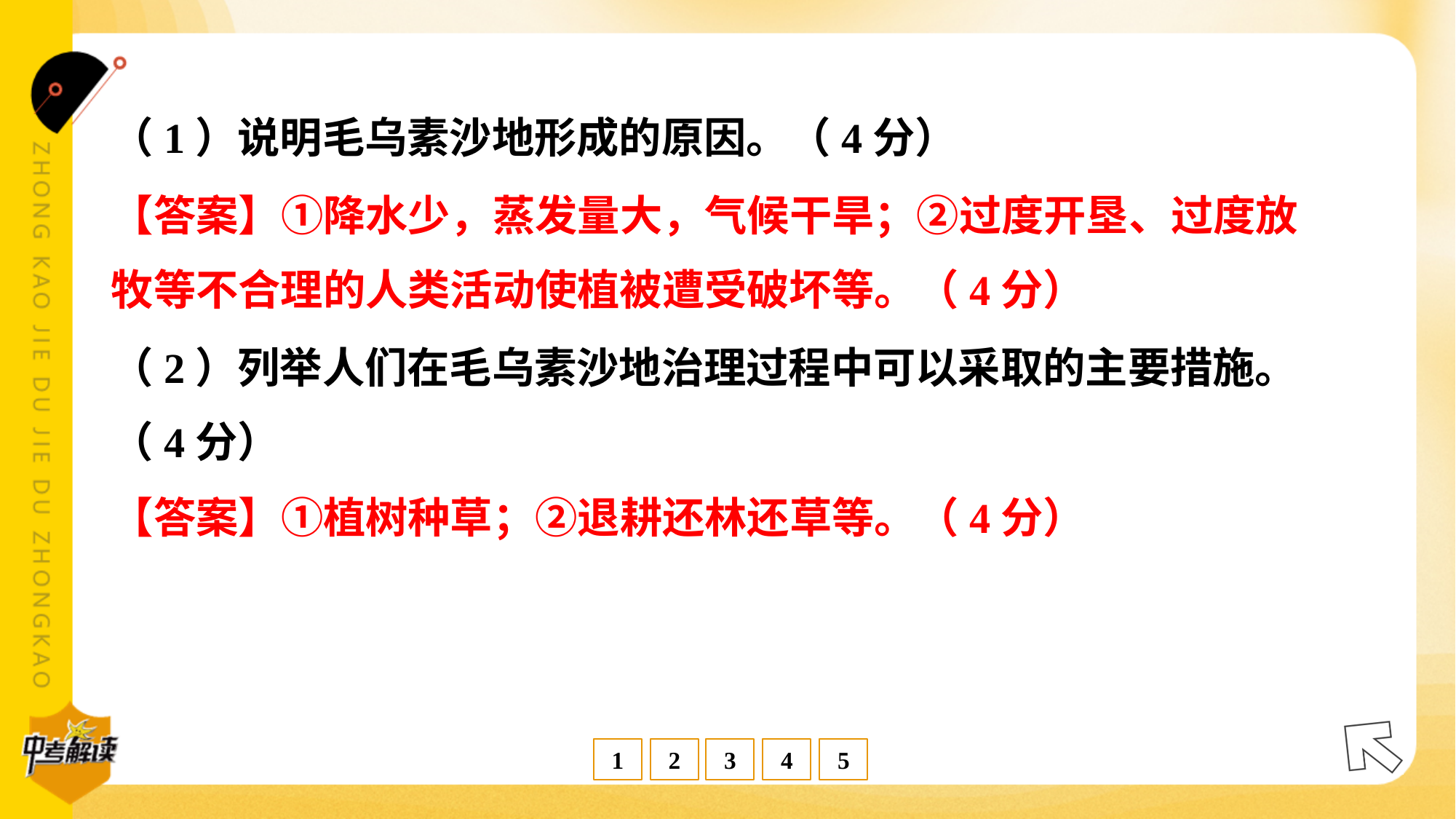

（1）说明毛乌素沙地形成的原因。（4分）
【答案】①降水少，蒸发量大，气候干旱；②过度开垦、过度放
牧等不合理的人类活动使植被遭受破坏等。（4分）
（2）列举人们在毛乌素沙地治理过程中可以采取的主要措施。
（4分）
【答案】①植树种草；②退耕还林还草等。（4分）